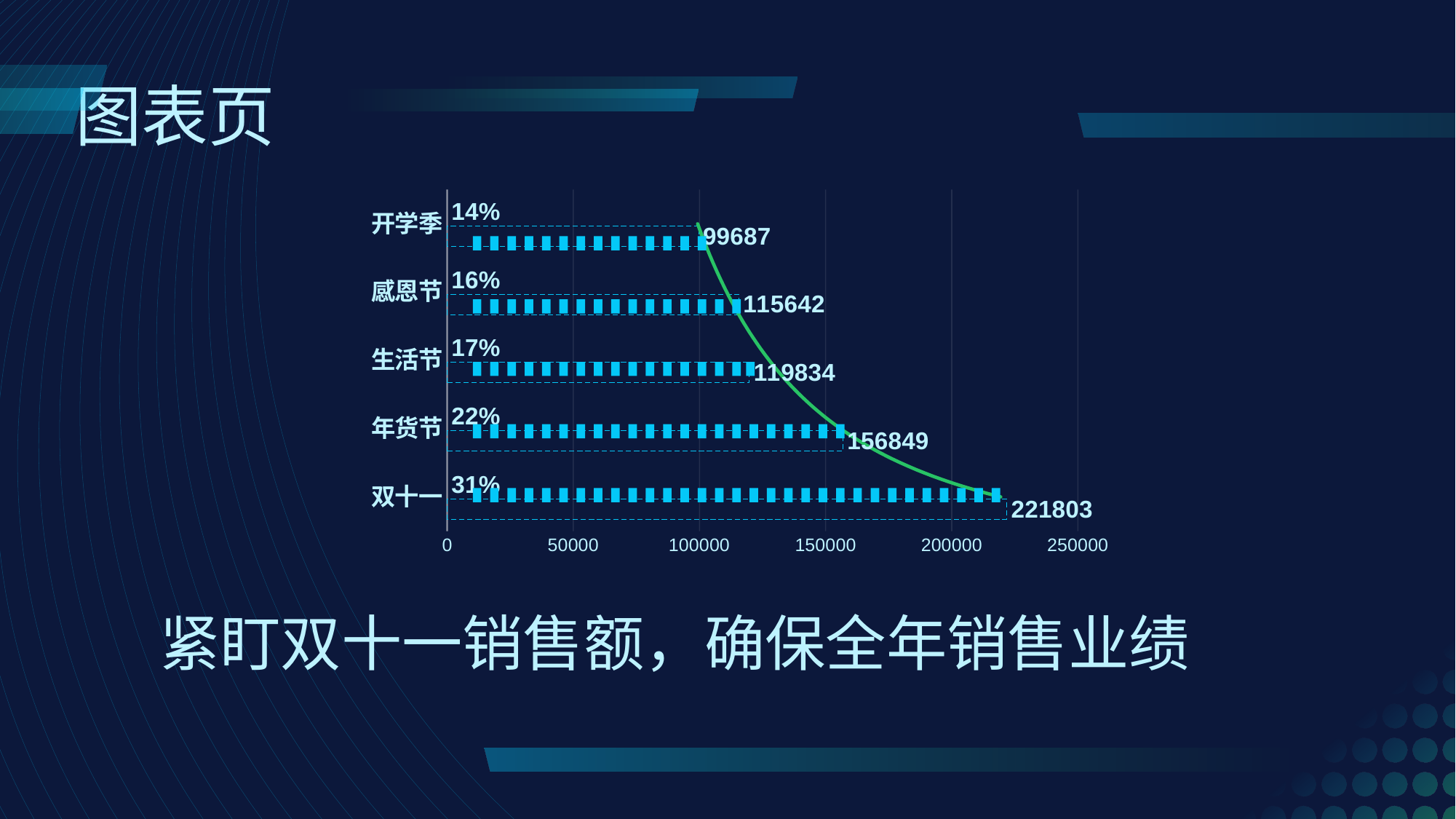

图表页

### Chart:

| Category | 金额 | 占比 |
|---|---|---|
| 双十一 | 221803.0 | 0.310728970391488 |
| 年货节 | 156849.0 | 0.21973340431344257 |
| 生活节 | 119834.0 | 0.16787823175472635 |
| 感恩节 | 115642.0 | 0.16200556166513733 |
| 开学季 | 99687.0 | 0.13965383187520575 |

紧盯双十一销售额，确保全年销售业绩